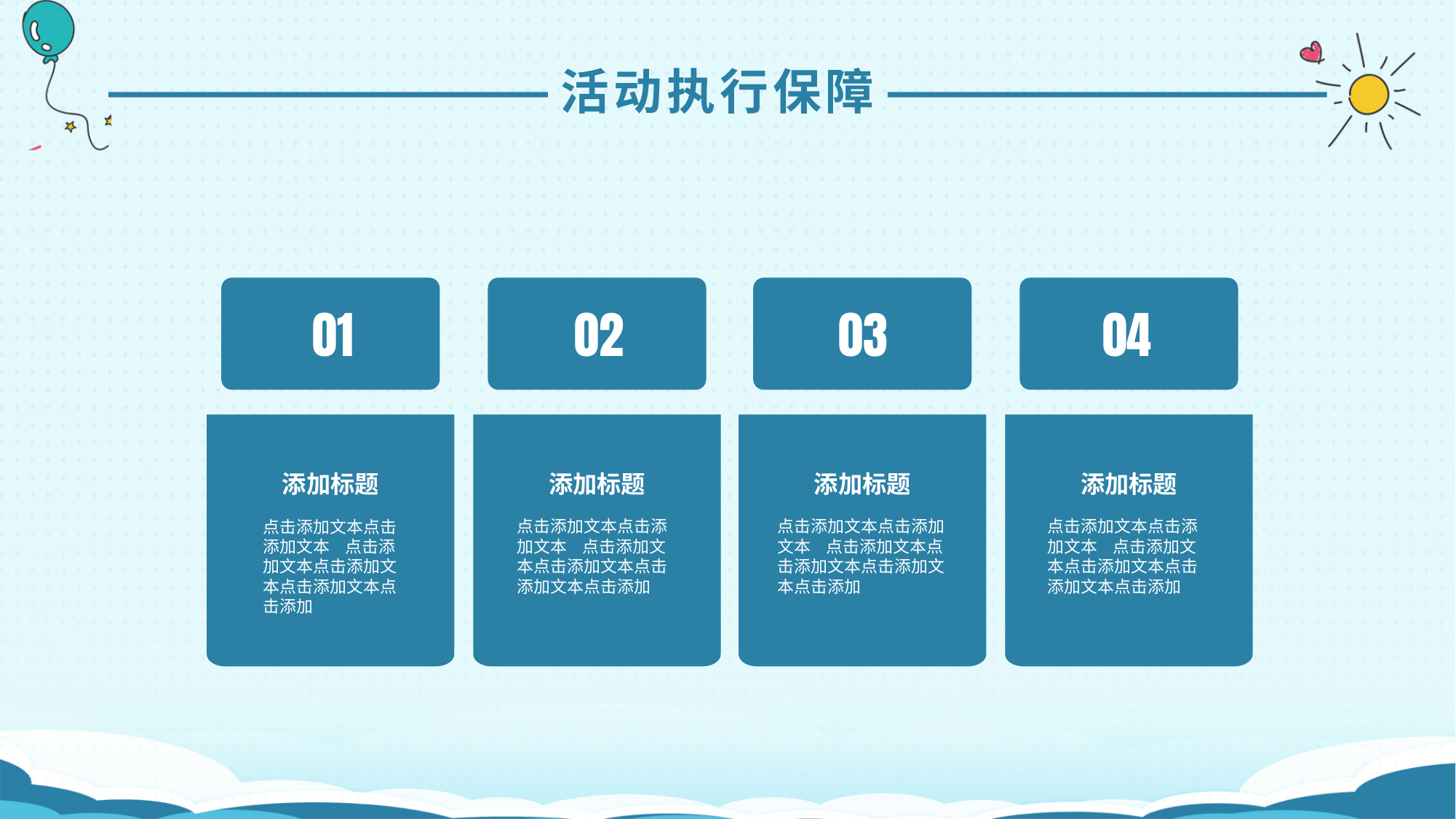

活动执行保障

01

添加标题
点击添加文本点击添加文本    点击添加文本点击添加文本点击添加文本点击添加

02

添加标题
点击添加文本点击添加文本    点击添加文本点击添加文本点击添加文本点击添加

03

添加标题
点击添加文本点击添加文本    点击添加文本点击添加文本点击添加文本点击添加

04

添加标题
点击添加文本点击添加文本    点击添加文本点击添加文本点击添加文本点击添加